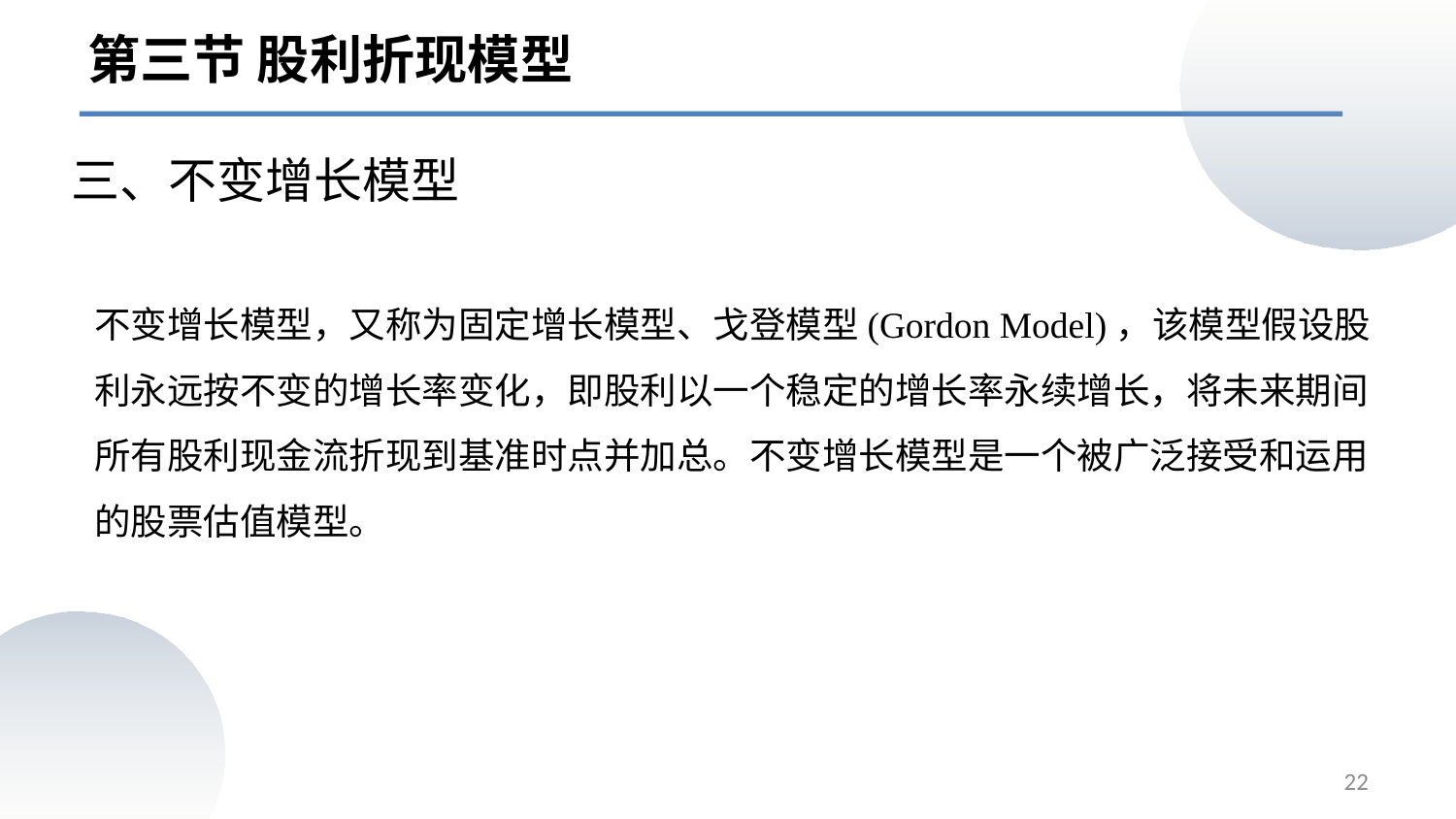

第三节 股利折现模型
三、不变增长模型
不变增长模型，又称为固定增长模型、戈登模型(Gordon Model)，该模型假设股利永远按不变的增长率变化，即股利以一个稳定的增长率永续增长，将未来期间所有股利现金流折现到基准时点并加总。不变增长模型是一个被广泛接受和运用的股票估值模型。

22